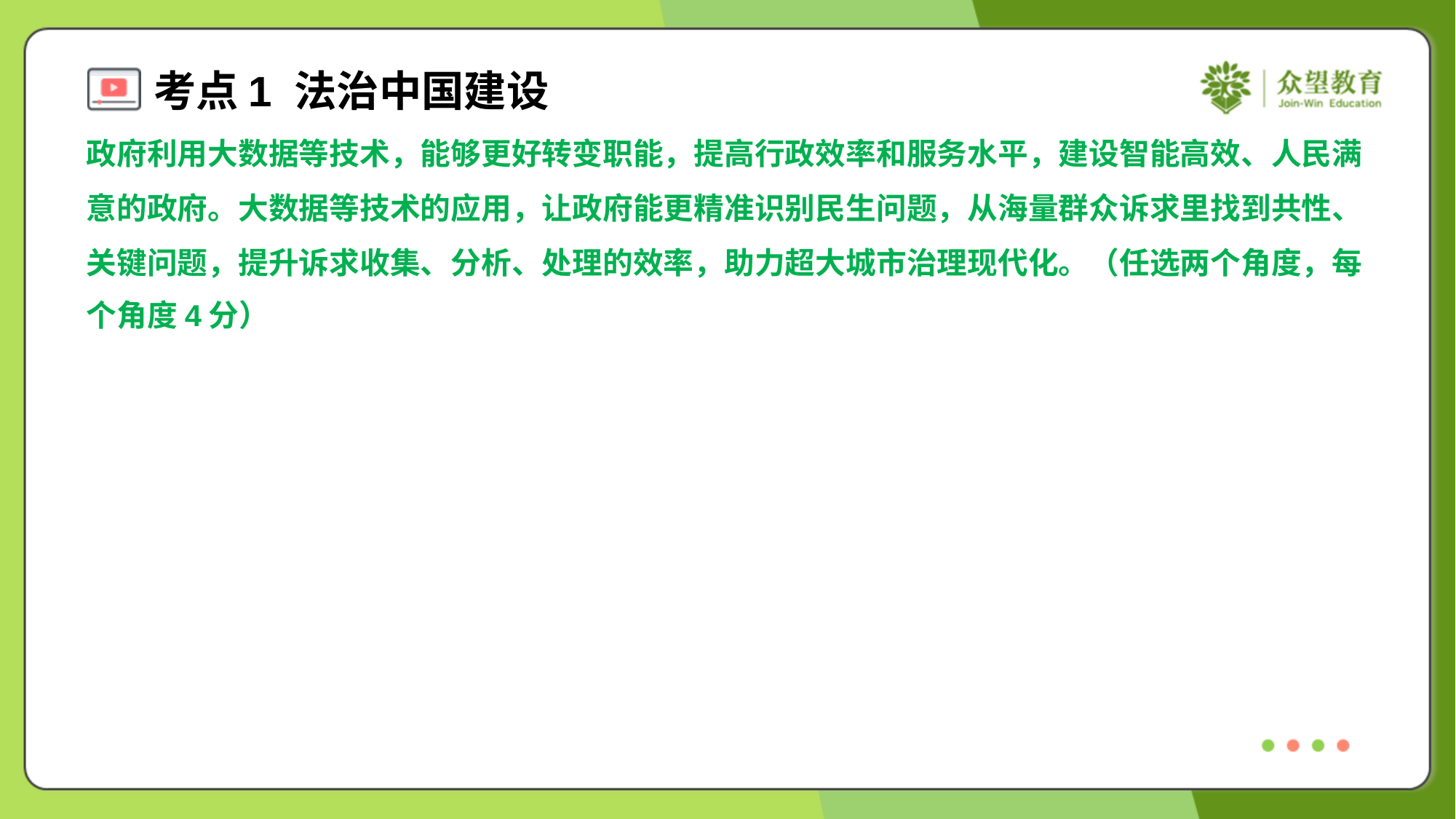

政府利用大数据等技术，能够更好转变职能，提高行政效率和服务水平，建设智能高效、人民满
意的政府。大数据等技术的应用，让政府能更精准识别民生问题，从海量群众诉求里找到共性、
关键问题，提升诉求收集、分析、处理的效率，助力超大城市治理现代化。（任选两个角度，每
个角度4分）